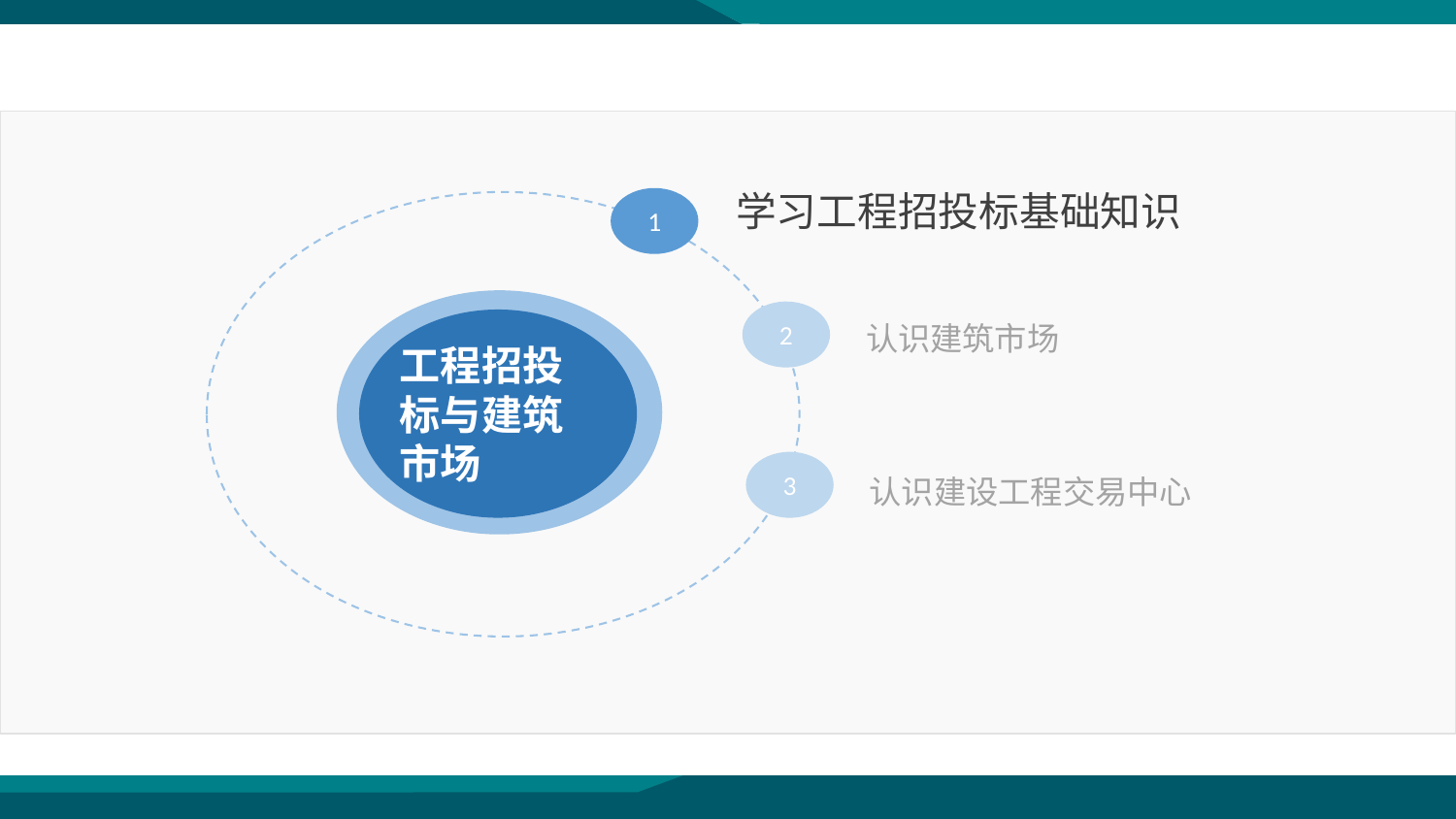

学习工程招投标基础知识
1

认识建筑市场

2
工程招投标与建筑市场
认识建设工程交易中心
3